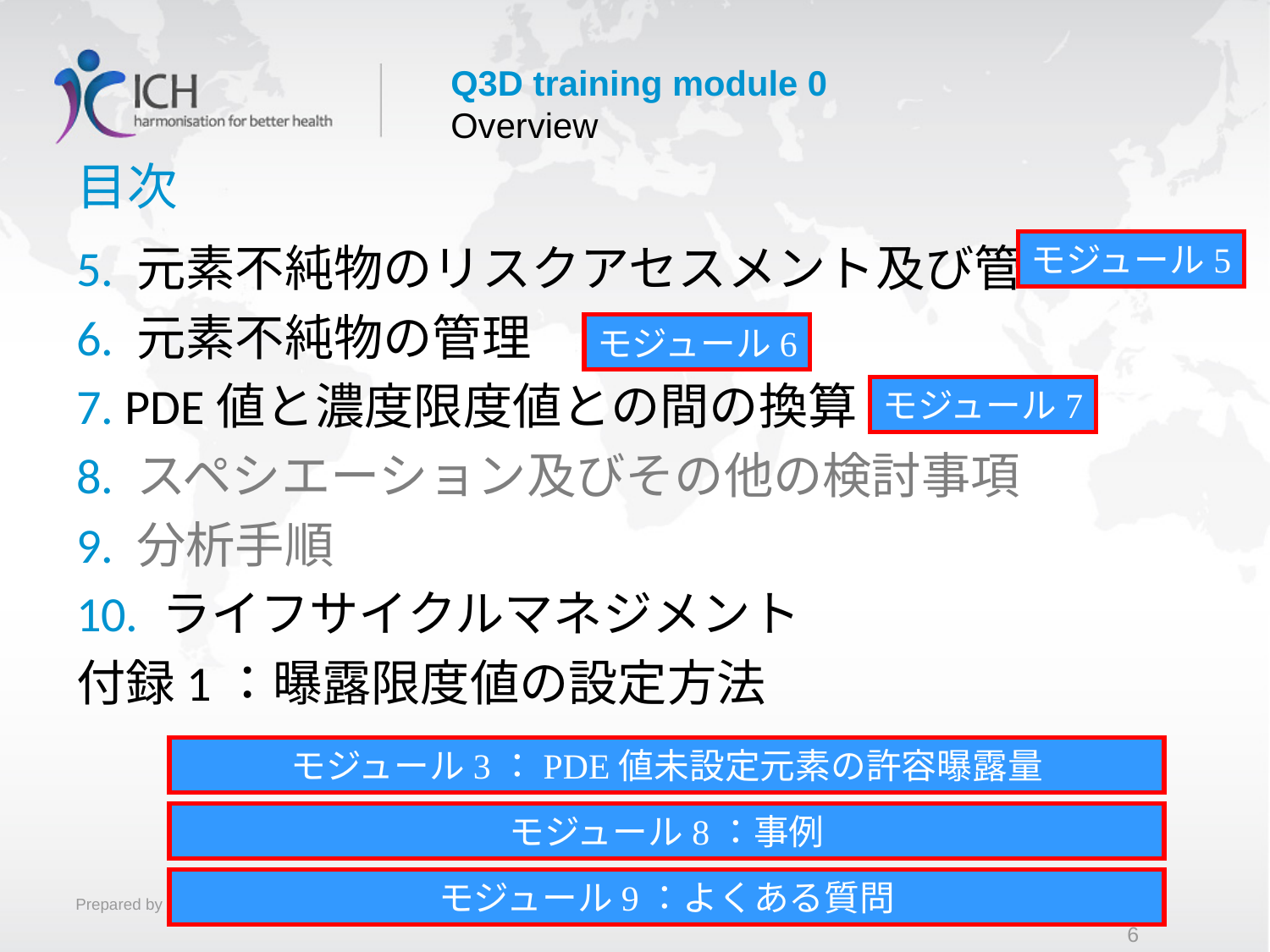

# 目次
5. 元素不純物のリスクアセスメント及び管理
6. 元素不純物の管理
7. PDE値と濃度限度値との間の換算
8. スペシエーション及びその他の検討事項
9. 分析手順
10. ライフサイクルマネジメント
付録1：曝露限度値の設定方法
モジュール5
モジュール6
モジュール7
モジュール3：PDE値未設定元素の許容曝露量
モジュール8：事例
モジュール9：よくある質問
6